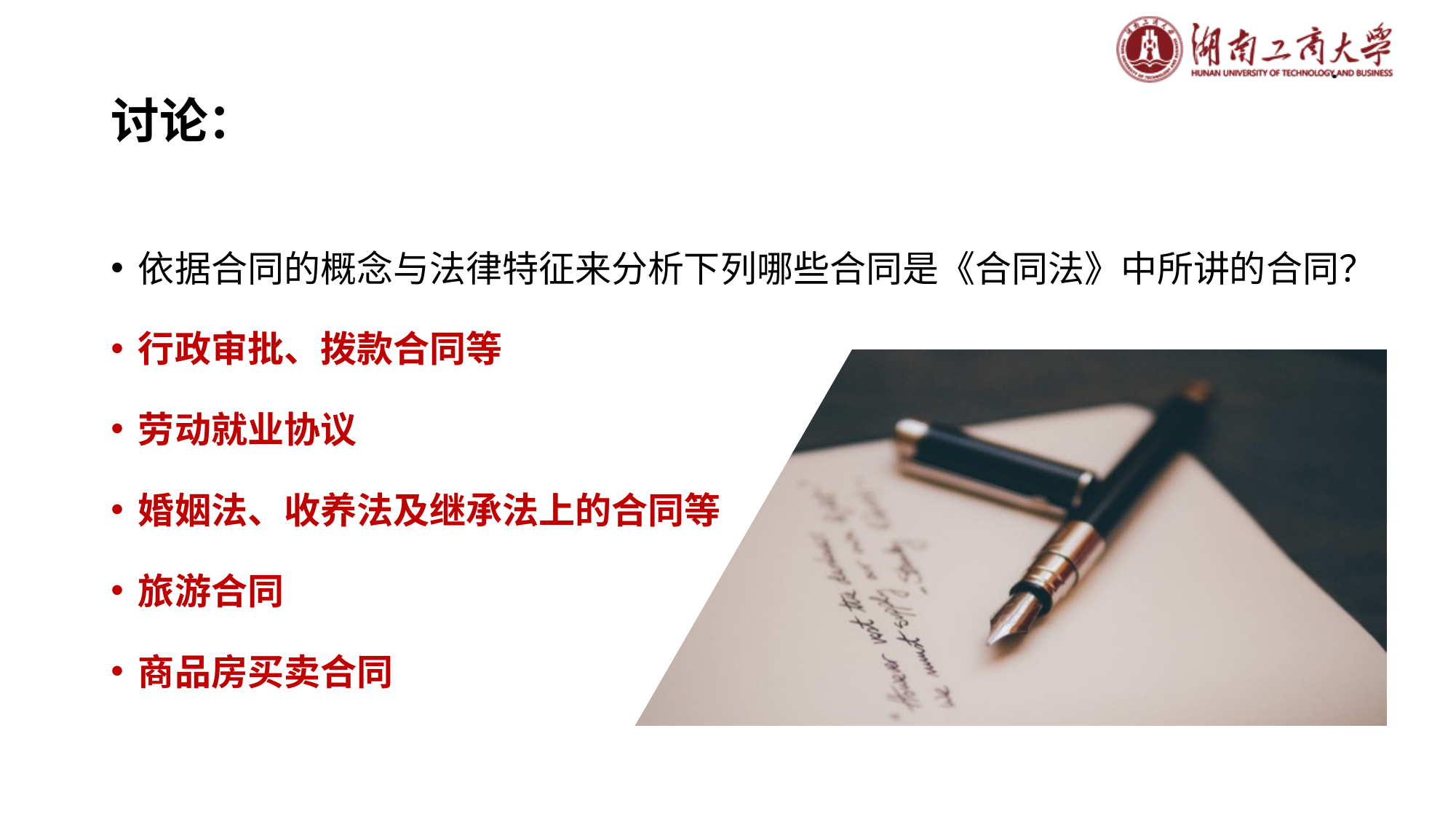

# 讨论：
依据合同的概念与法律特征来分析下列哪些合同是《合同法》中所讲的合同？
行政审批、拨款合同等
劳动就业协议
婚姻法、收养法及继承法上的合同等
旅游合同
商品房买卖合同